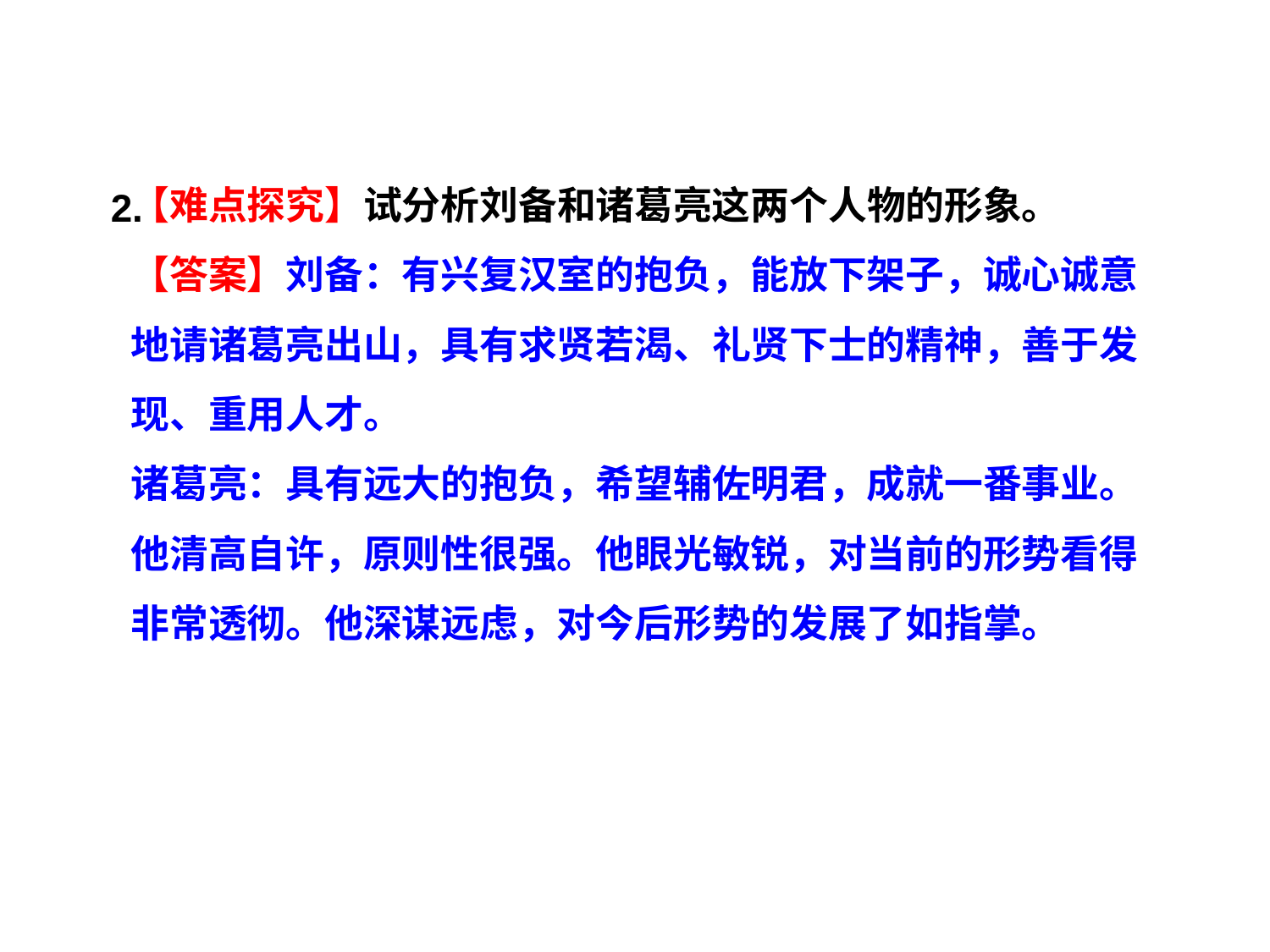

【难点探究】试分析刘备和诸葛亮这两个人物的形象。
【答案】刘备：有兴复汉室的抱负，能放下架子，诚心诚意地请诸葛亮出山，具有求贤若渴、礼贤下士的精神，善于发现、重用人才。
诸葛亮：具有远大的抱负，希望辅佐明君，成就一番事业。他清高自许，原则性很强。他眼光敏锐，对当前的形势看得非常透彻。他深谋远虑，对今后形势的发展了如指掌。
2.